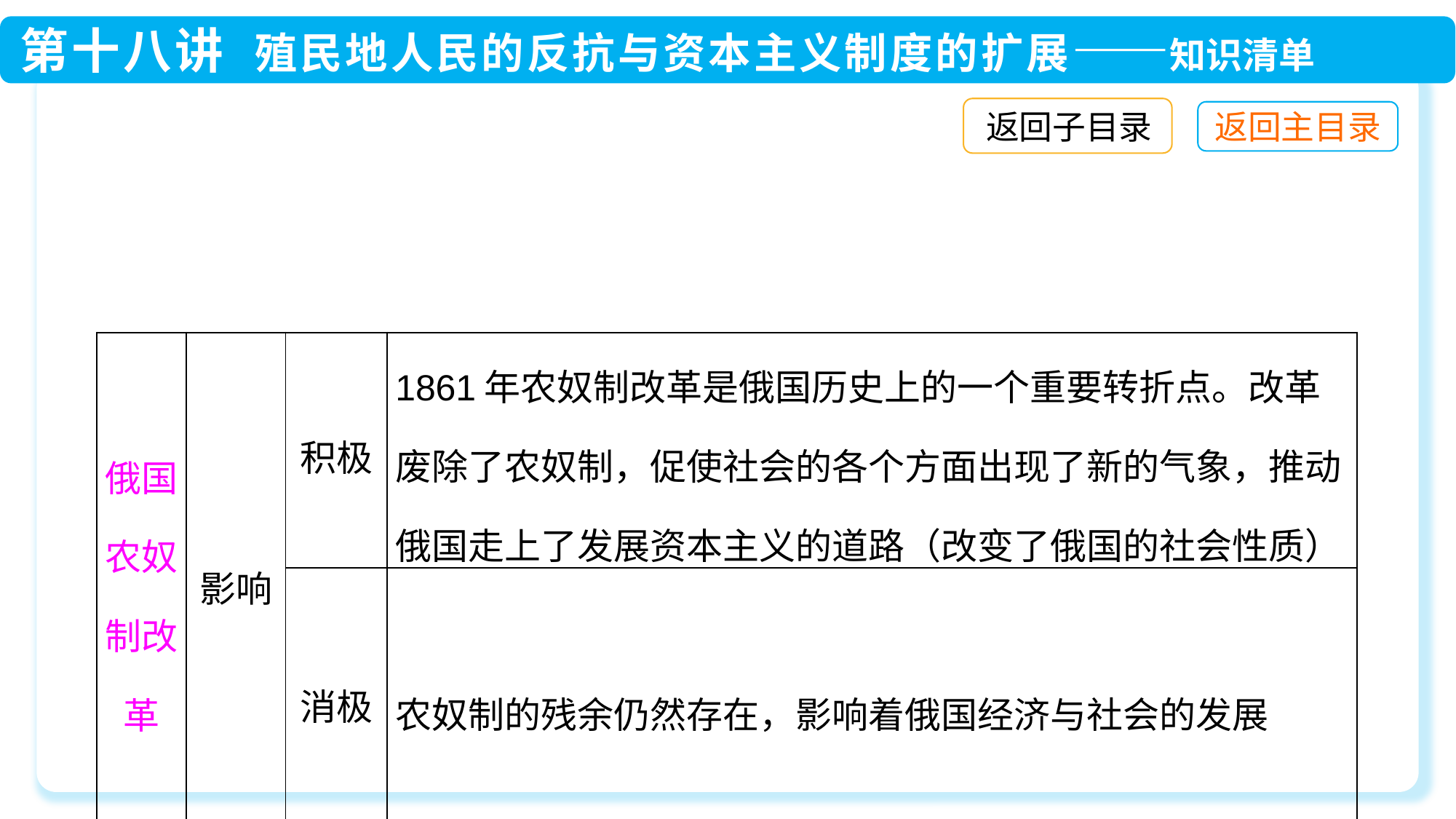

返回子目录
| 俄国农奴制改革 | 影响 | 积极 | 1861年农奴制改革是俄国历史上的一个重要转折点。改革废除了农奴制，促使社会的各个方面出现了新的气象，推动俄国走上了发展资本主义的道路（改变了俄国的社会性质） |
| --- | --- | --- | --- |
|  |  | 消极 | 农奴制的残余仍然存在，影响着俄国经济与社会的发展 |